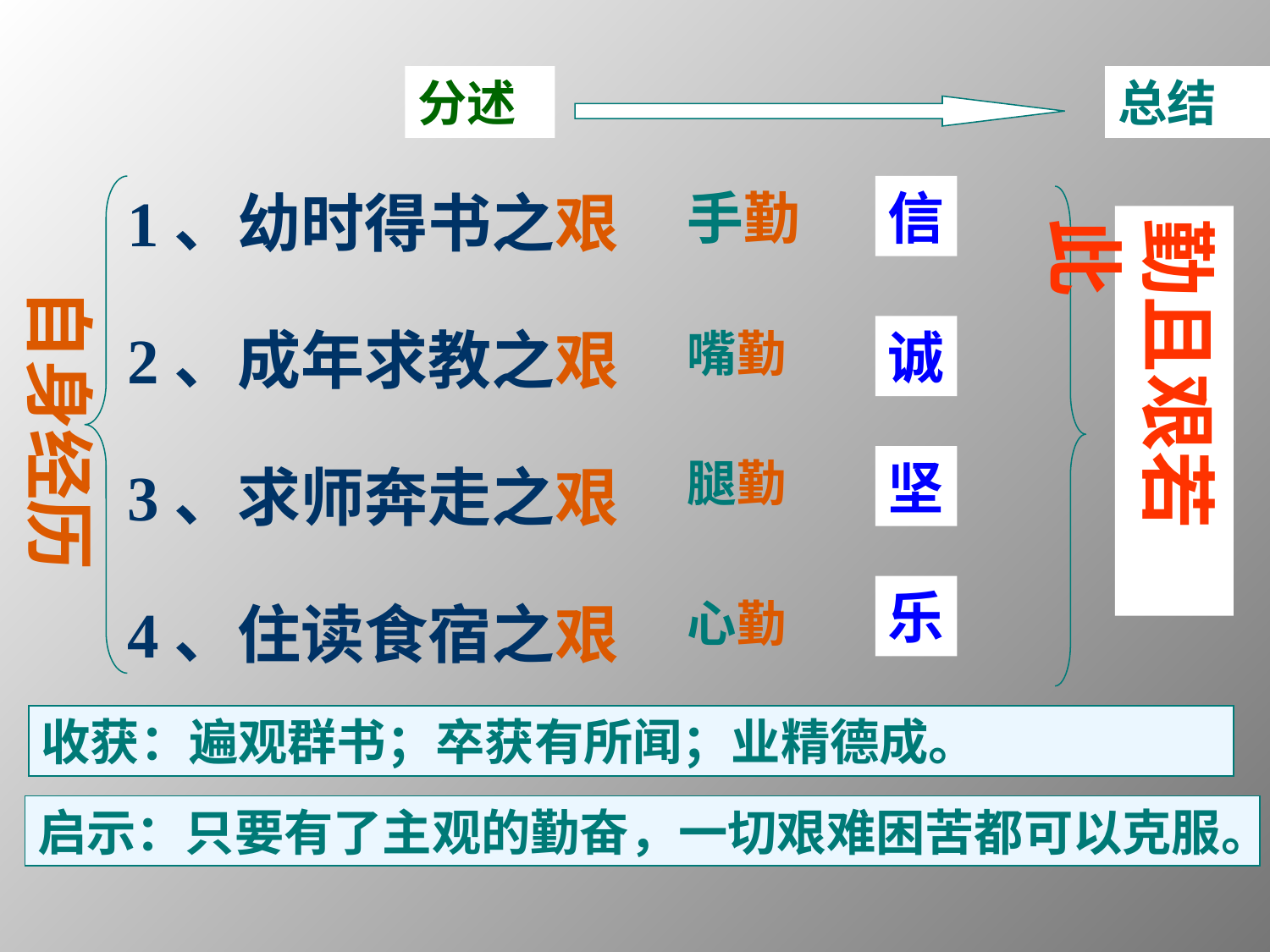

分述
总结

1、幼时得书之艰
2、成年求教之艰
3、求师奔走之艰
4、住读食宿之艰

手勤
信

勤且艰若此

自身经历
嘴勤
诚

腿勤
坚
乐
心勤
收获：遍观群书；卒获有所闻；业精德成。
启示：只要有了主观的勤奋，一切艰难困苦都可以克服。